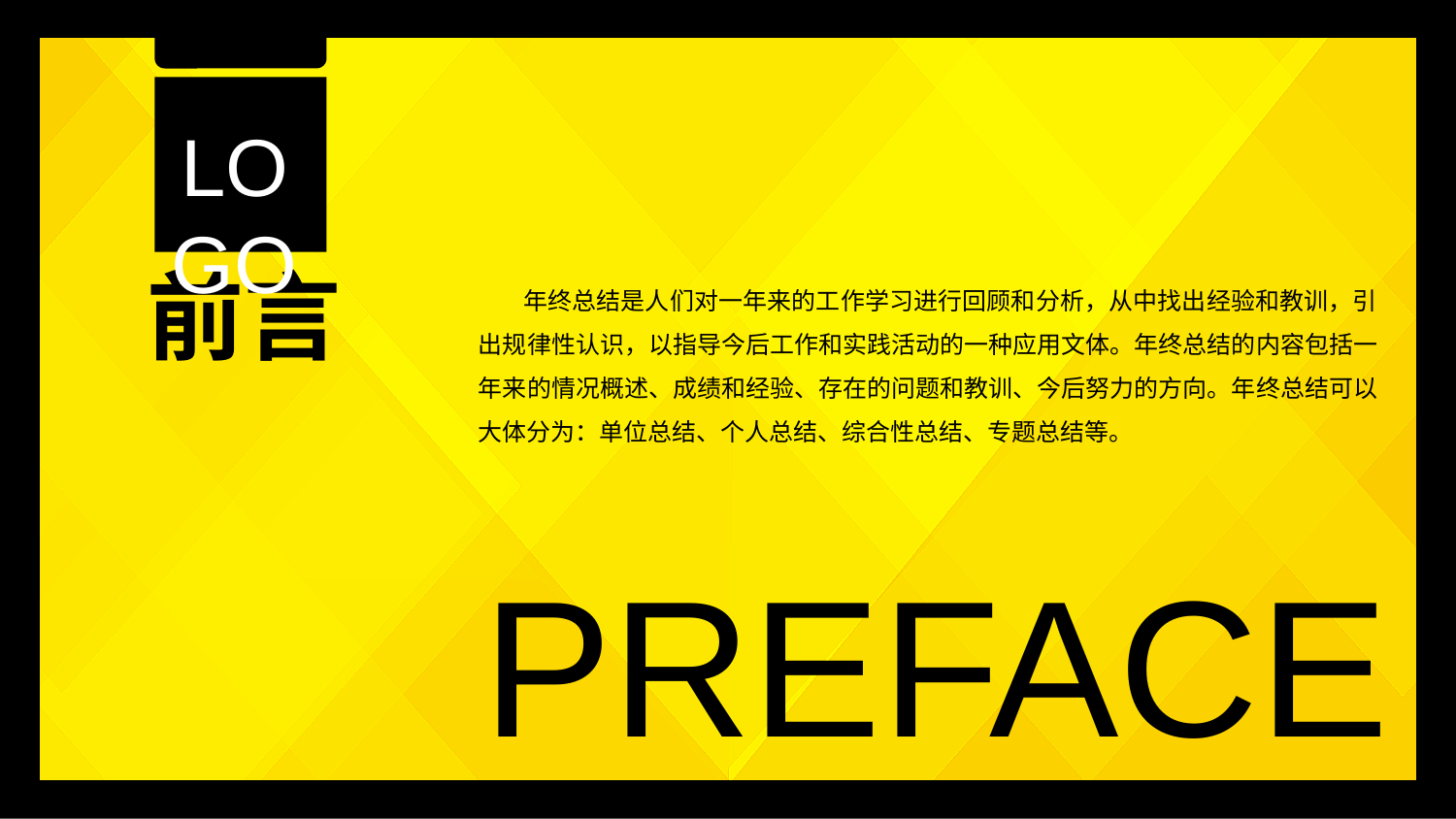

LOGO
前言
       年终总结是人们对一年来的工作学习进行回顾和分析，从中找出经验和教训，引出规律性认识，以指导今后工作和实践活动的一种应用文体。年终总结的内容包括一年来的情况概述、成绩和经验、存在的问题和教训、今后努力的方向。年终总结可以大体分为：单位总结、个人总结、综合性总结、专题总结等。
PREFACE